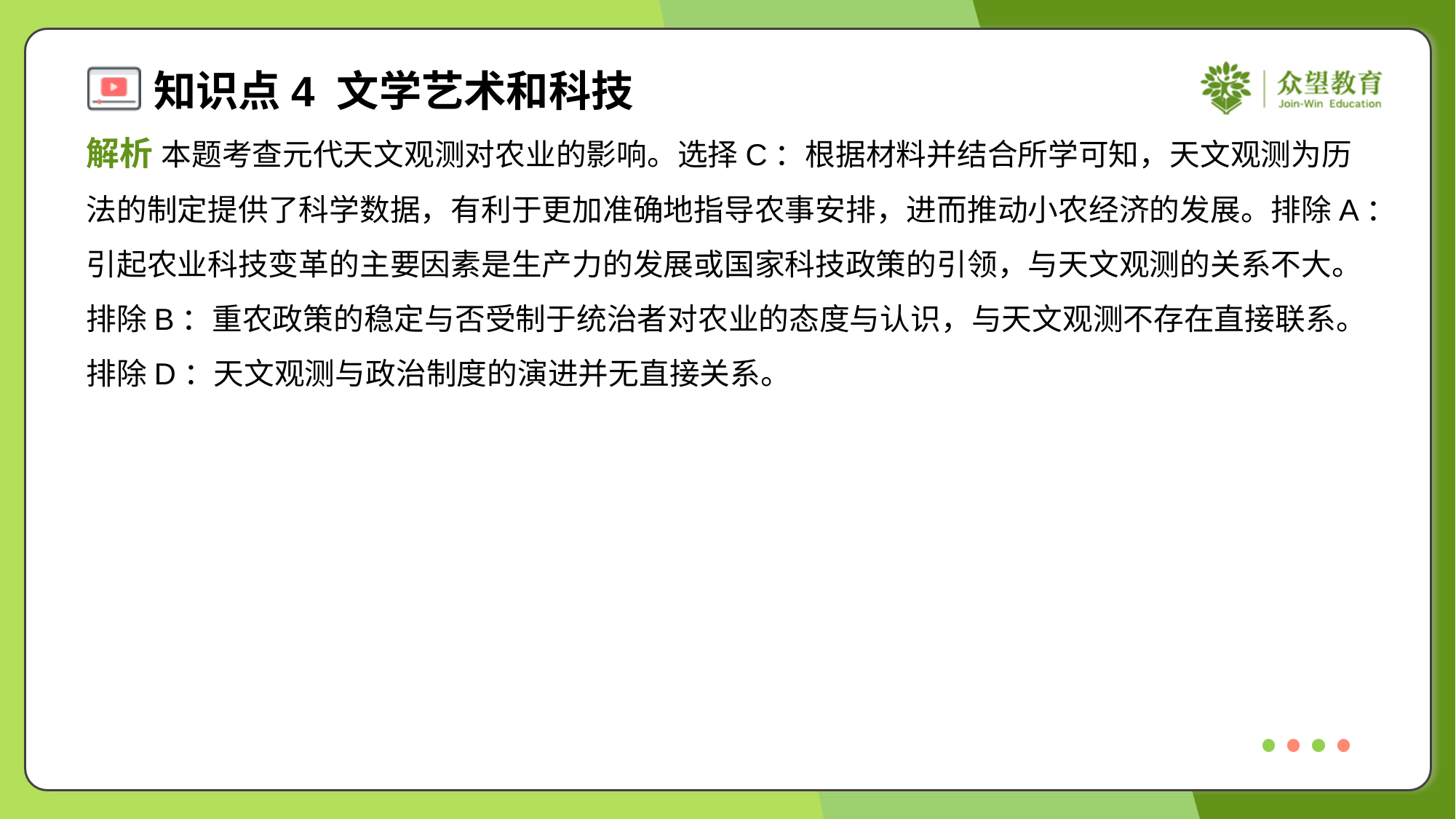

解析 本题考查元代天文观测对农业的影响。选择C：根据材料并结合所学可知，天文观测为历
法的制定提供了科学数据，有利于更加准确地指导农事安排，进而推动小农经济的发展。排除A：
引起农业科技变革的主要因素是生产力的发展或国家科技政策的引领，与天文观测的关系不大。
排除B：重农政策的稳定与否受制于统治者对农业的态度与认识，与天文观测不存在直接联系。
排除D：天文观测与政治制度的演进并无直接关系。